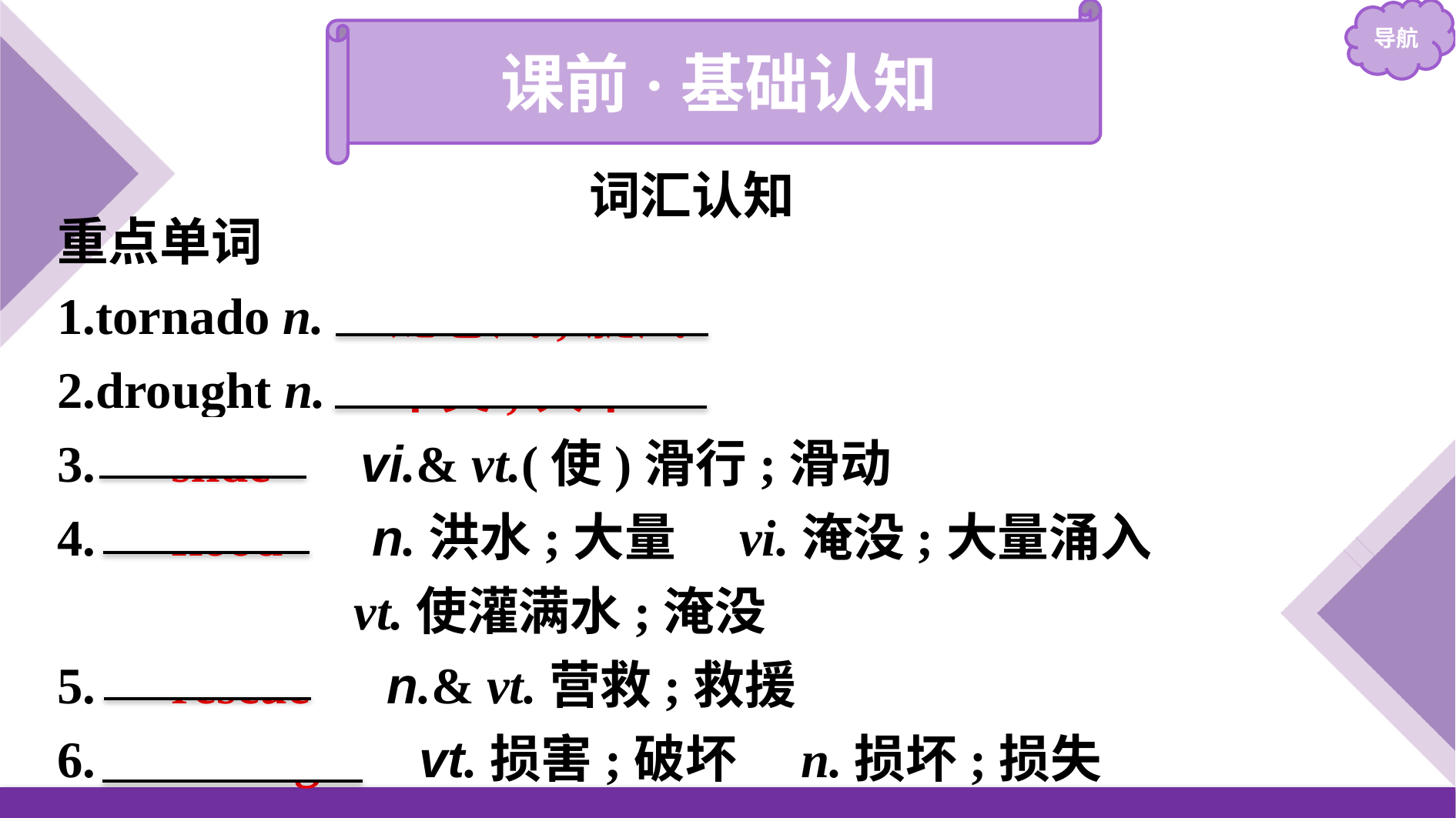

课前·基础认知
词汇认知
重点单词
1.tornado n.　龙卷风;旋风
2.drought n.　旱灾;久旱
3.　slide　 vi.& vt.(使)滑行;滑动
4.　flood　 n.洪水;大量　vi.淹没;大量涌入
                       vt.使灌满水;淹没
5.　rescue　n.& vt.营救;救援
6.　damage　vt.损害;破坏　n.损坏;损失